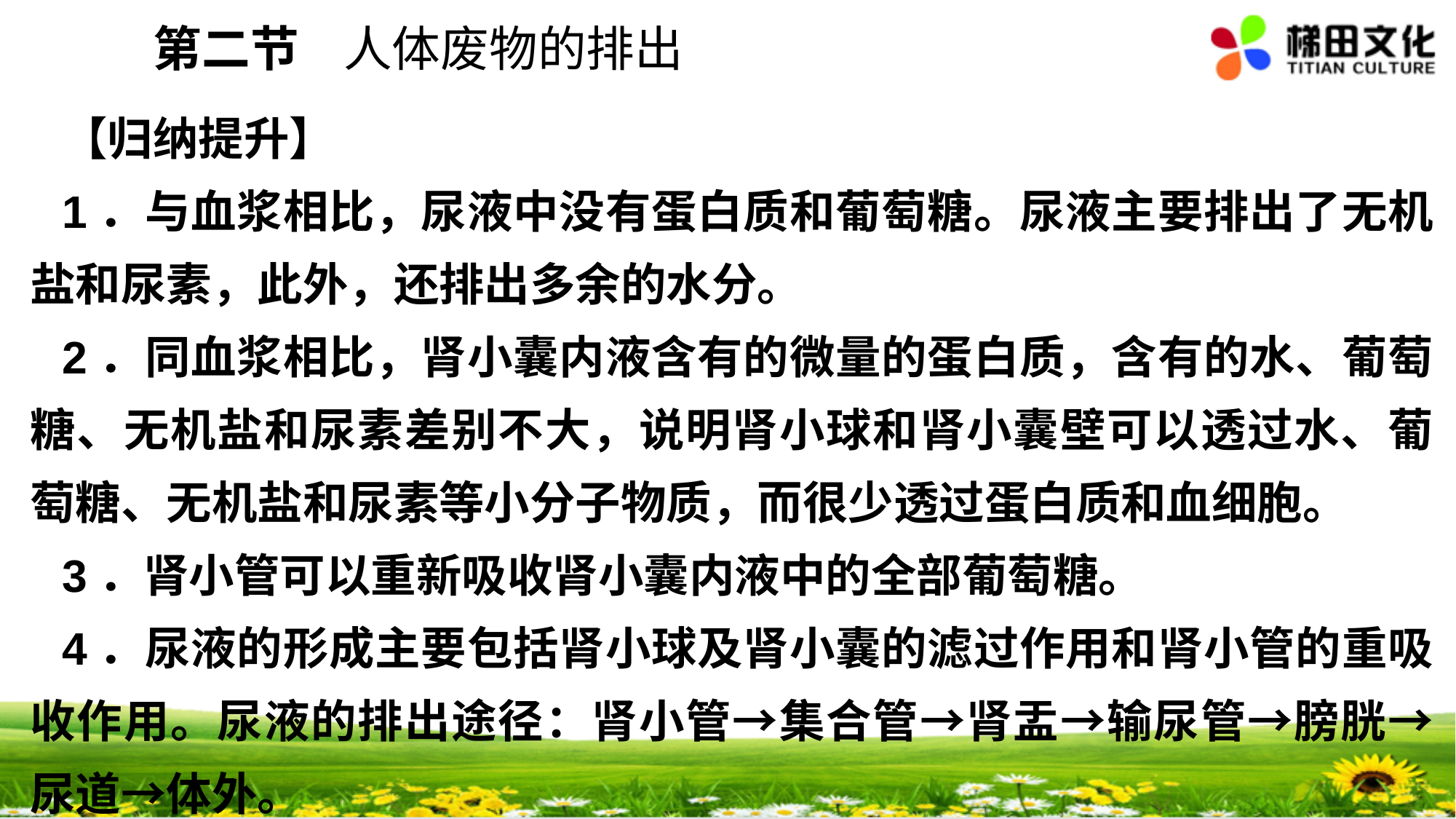

第二节    人体废物的排出
【归纳提升】
1．与血浆相比，尿液中没有蛋白质和葡萄糖。尿液主要排出了无机盐和尿素，此外，还排出多余的水分。
2．同血浆相比，肾小囊内液含有的微量的蛋白质，含有的水、葡萄糖、无机盐和尿素差别不大，说明肾小球和肾小囊壁可以透过水、葡萄糖、无机盐和尿素等小分子物质，而很少透过蛋白质和血细胞。
3．肾小管可以重新吸收肾小囊内液中的全部葡萄糖。
4．尿液的形成主要包括肾小球及肾小囊的滤过作用和肾小管的重吸收作用。尿液的排出途径：肾小管→集合管→肾盂→输尿管→膀胱→尿道→体外。